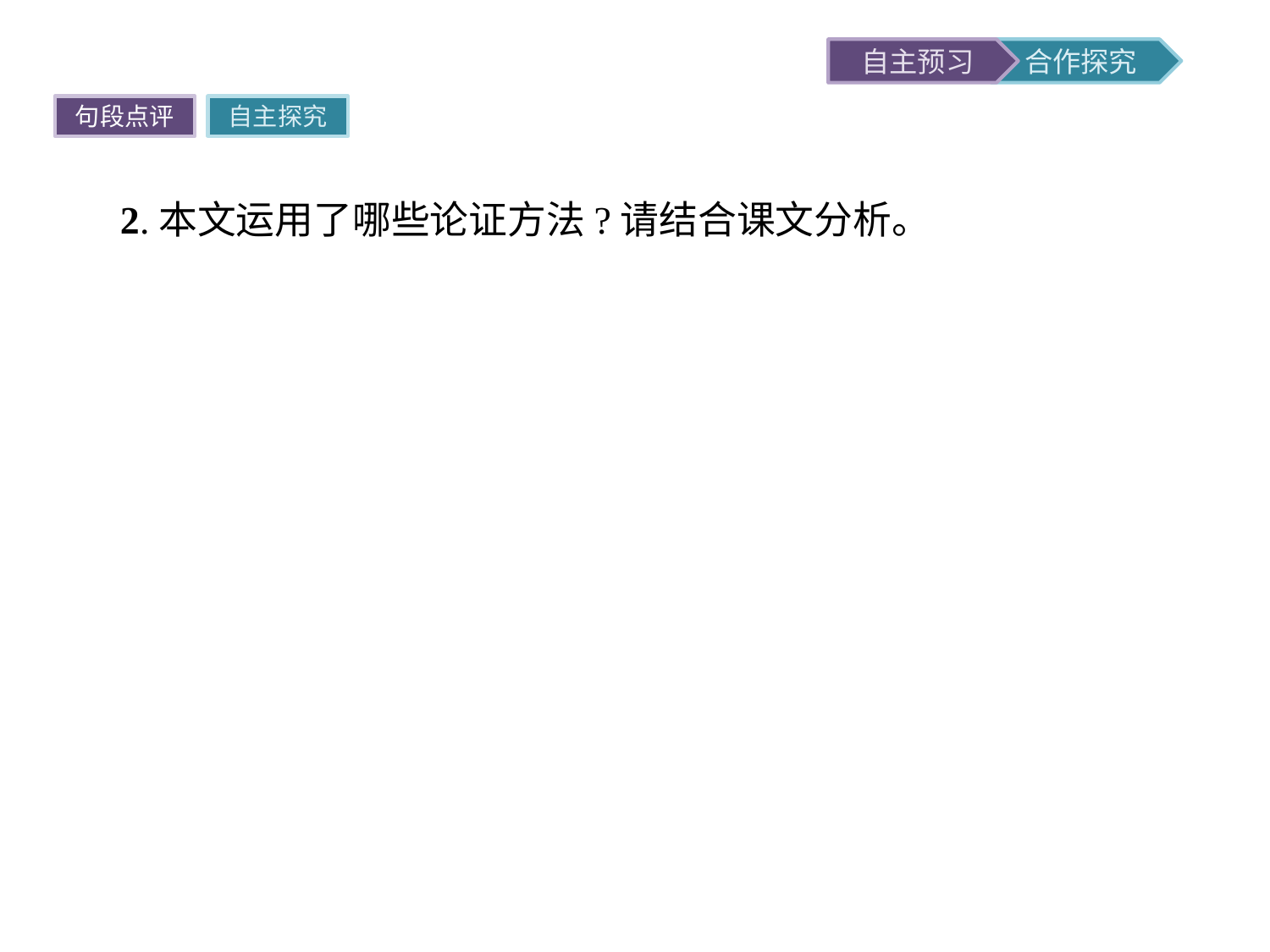

句段点评
自主探究
2.本文运用了哪些论证方法?请结合课文分析。
提示本文采用了多种论证方法,如正反对比论证、假设论证、举例论证等。
“兴贤则昌”,从正面例证;“反之则亡”从反面例证。“苟行此道,则何虑不跨两汉、轶三代,然后践五帝、三皇之涂哉”运用了假设论证。举例论证也颇具气势,“商朝的兴起,有仲虺、伊尹这样的贤臣,等到衰败时,也有三仁(微子、箕子、比干)这样的贤人;周朝兴起时,有与武王同心同德的十位贤臣,等到衰败时,也有祭公谋父、内史过这样的贤臣;两汉兴起时,有萧何、曹参、寇恂、邓禹这样的人,等到衰败时,也有王嘉、傅喜、陈蕃、李固这样众多的贤人”佐证有力,说服力强。